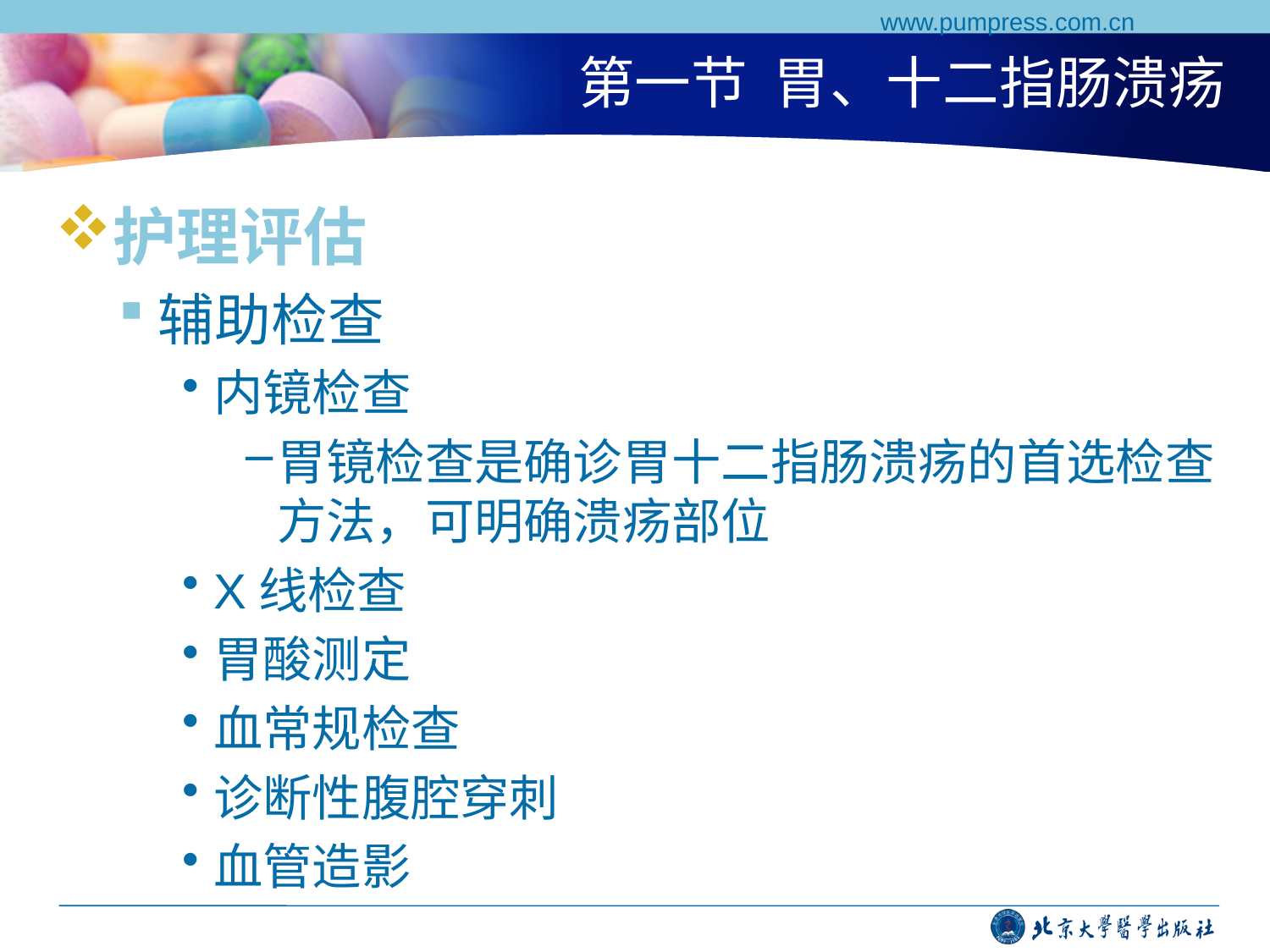

www.pumpress.com.cn
# 第一节  胃、十二指肠溃疡
护理评估
辅助检查
内镜检查
胃镜检查是确诊胃十二指肠溃疡的首选检查方法，可明确溃疡部位
X线检查
胃酸测定
血常规检查
诊断性腹腔穿刺
血管造影